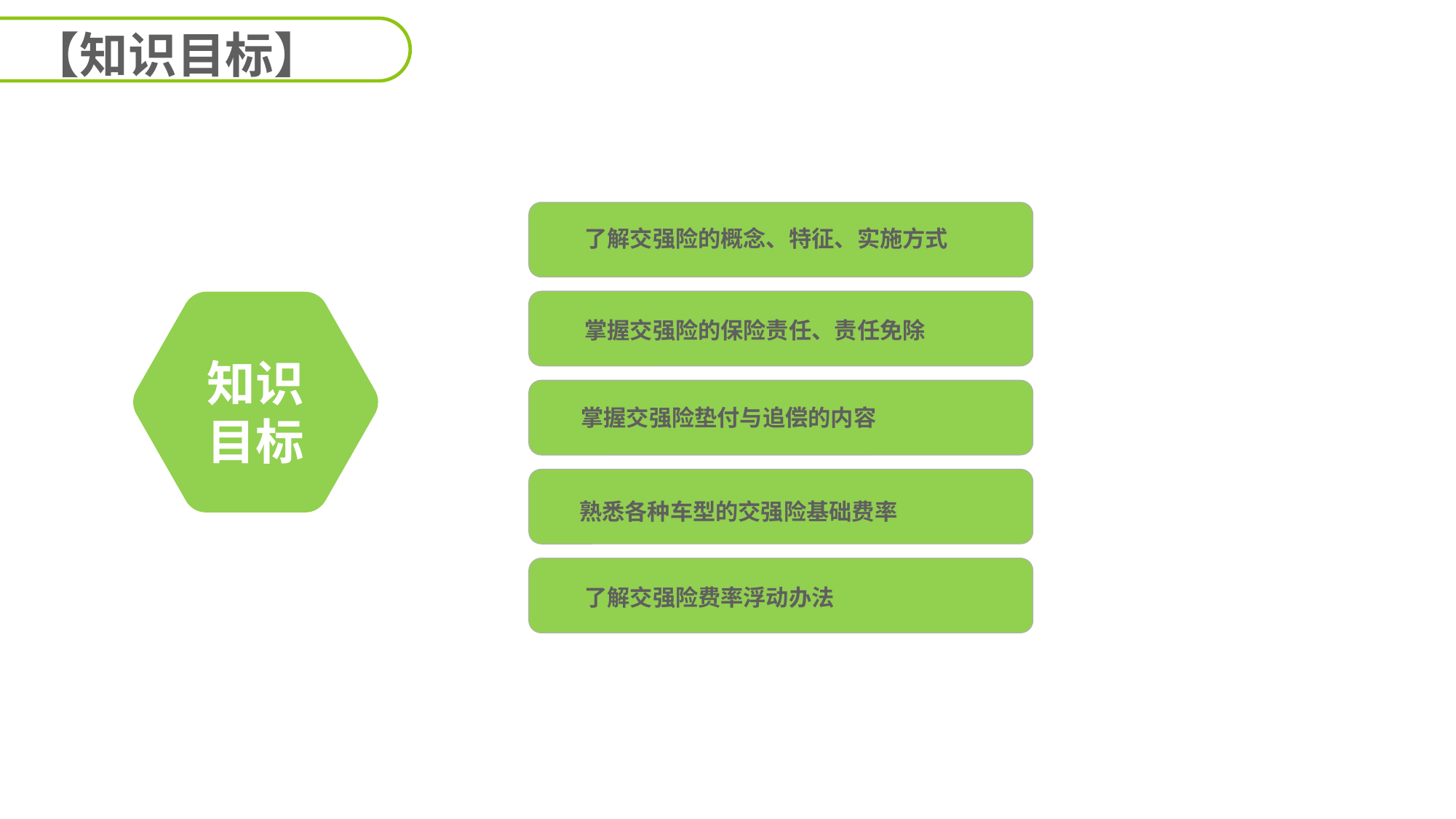

【知识目标】

了解交强险的概念、特征、实施方式

掌握交强险的保险责任、责任免除
知识
目标

掌握交强险垫付与追偿的内容

熟悉各种车型的交强险基础费率

了解交强险费率浮动办法
延迟符